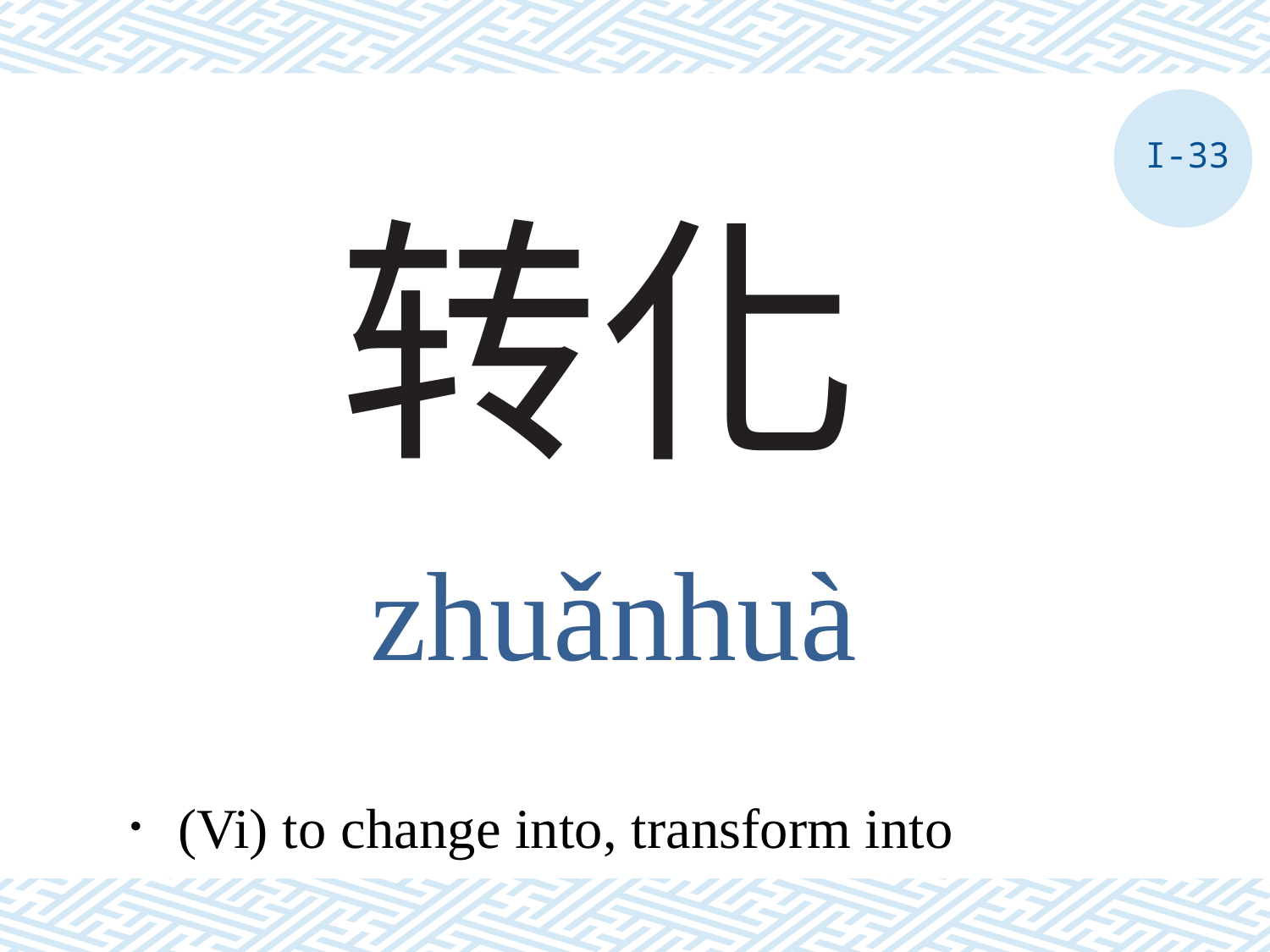

I-33

# 转化
zhuǎnhuà
．(Vi) to change into, transform into